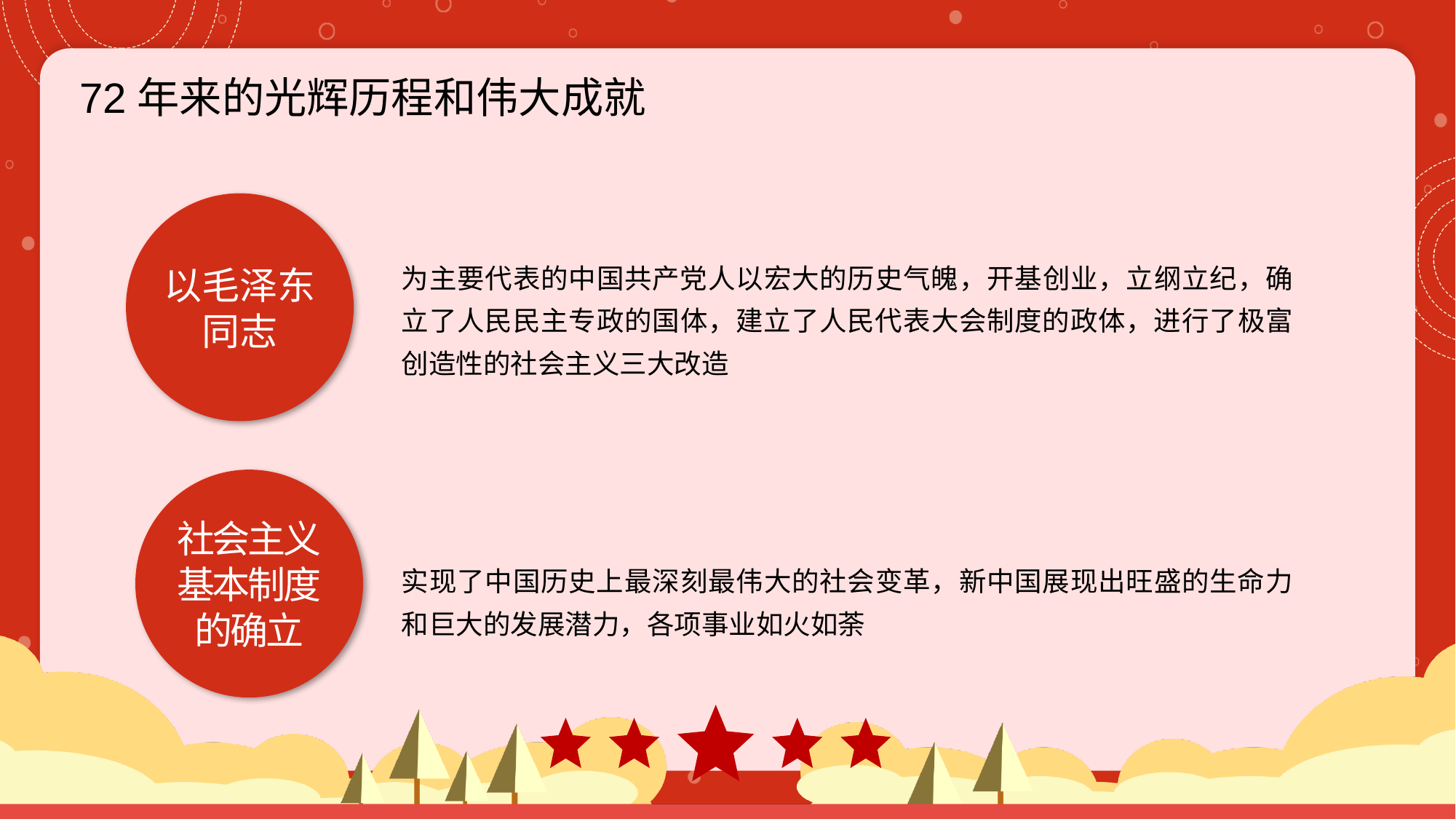

72年来的光辉历程和伟大成就
以毛泽东同志
为主要代表的中国共产党人以宏大的历史气魄，开基创业，立纲立纪，确立了人民民主专政的国体，建立了人民代表大会制度的政体，进行了极富创造性的社会主义三大改造
社会主义
基本制度
的确立
实现了中国历史上最深刻最伟大的社会变革，新中国展现出旺盛的生命力和巨大的发展潜力，各项事业如火如荼